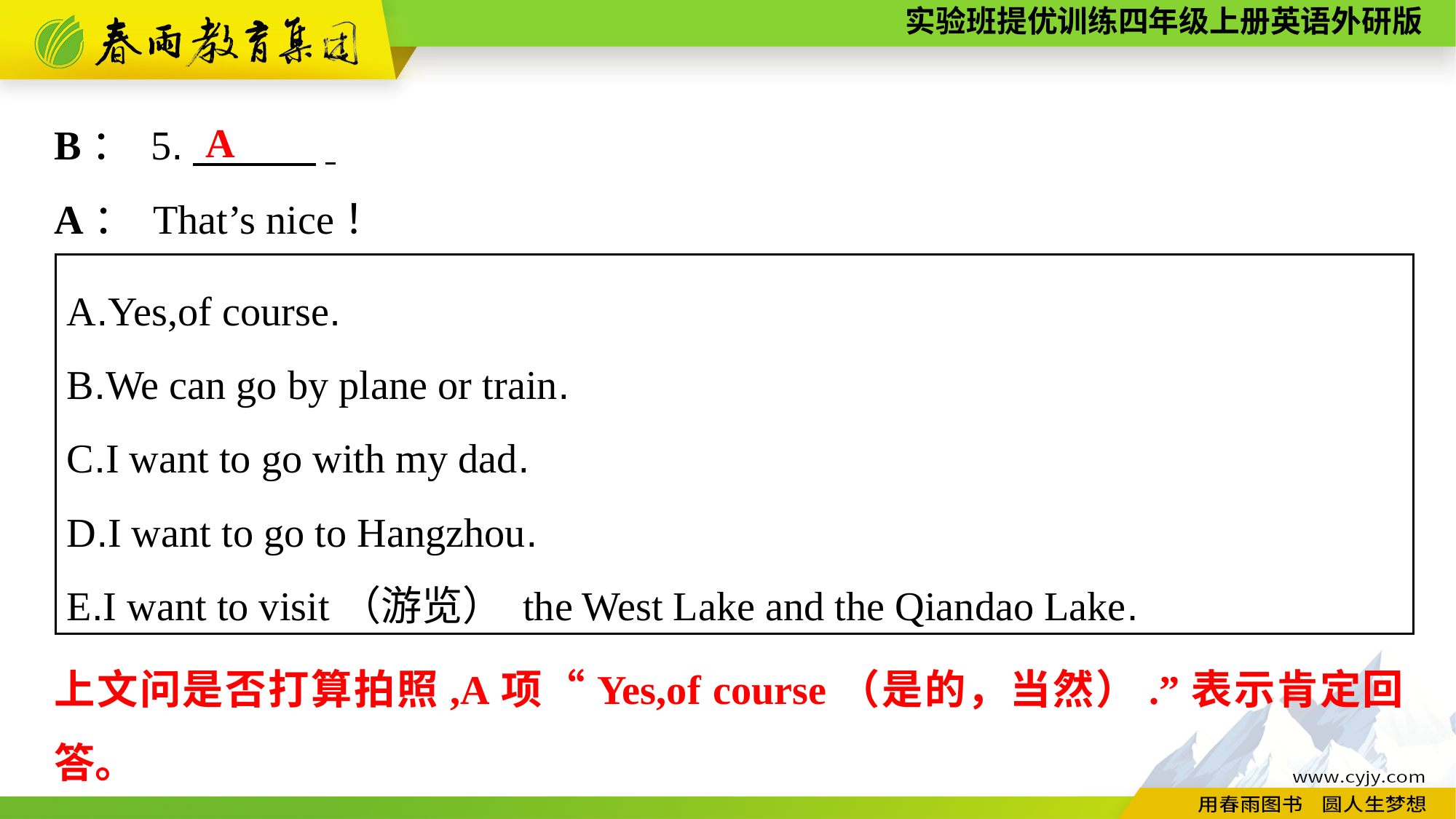

A
B： 5.　　　.
A： That’s nice！
A.Yes,of course.
B.We can go by plane or train.
C.I want to go with my dad.
D.I want to go to Hangzhou.
E.I want to visit（游览） the West Lake and the Qiandao Lake.
上文问是否打算拍照,A项“Yes,of course（是的，当然）.”表示肯定回答。